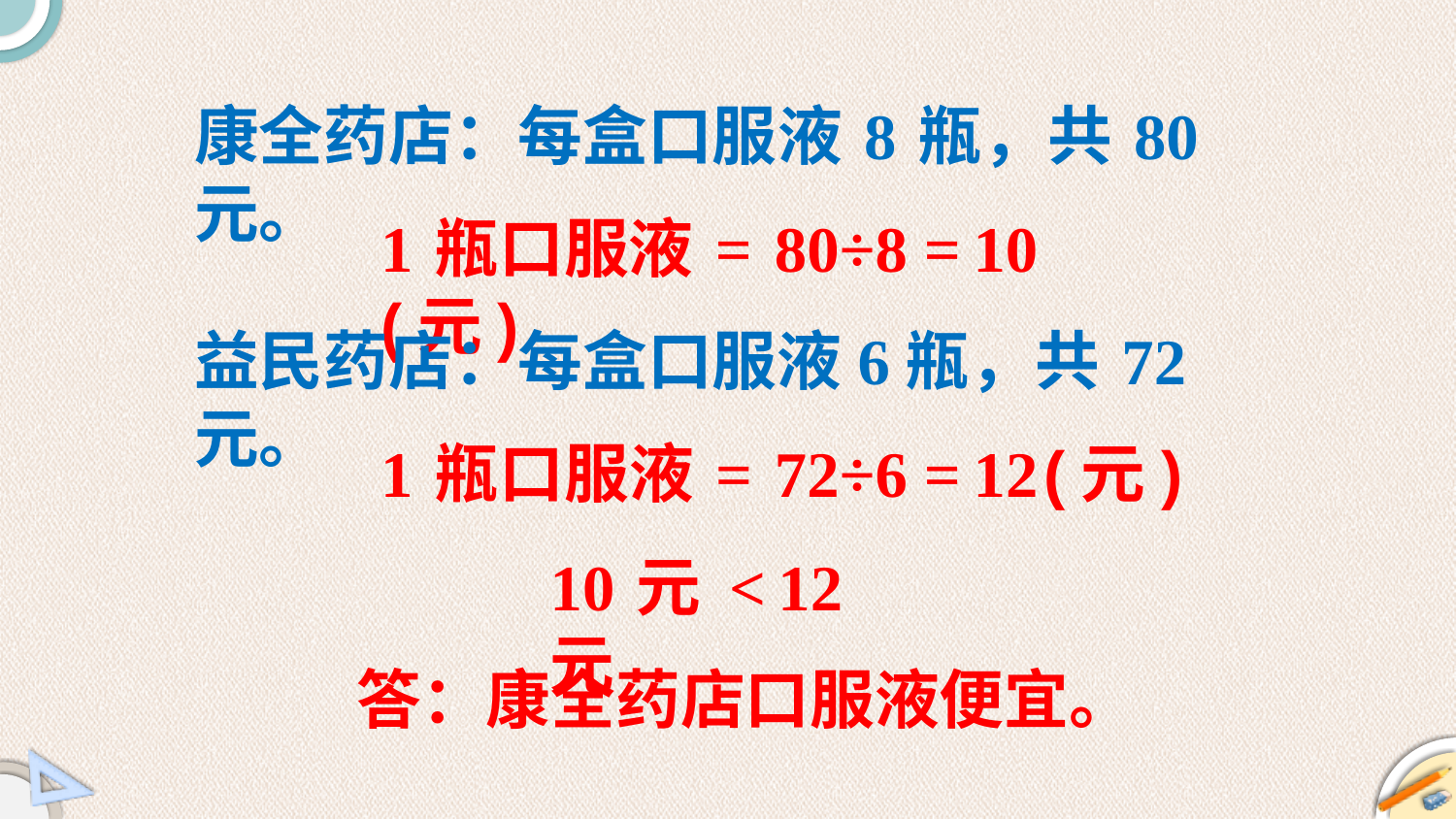

康全药店：每盒口服液8瓶，共80元。
1瓶口服液= 80÷8 =10(元)
益民药店：每盒口服液6瓶，共72元。
1瓶口服液= 72÷6 =12(元)
10元<12元
答：康全药店口服液便宜。